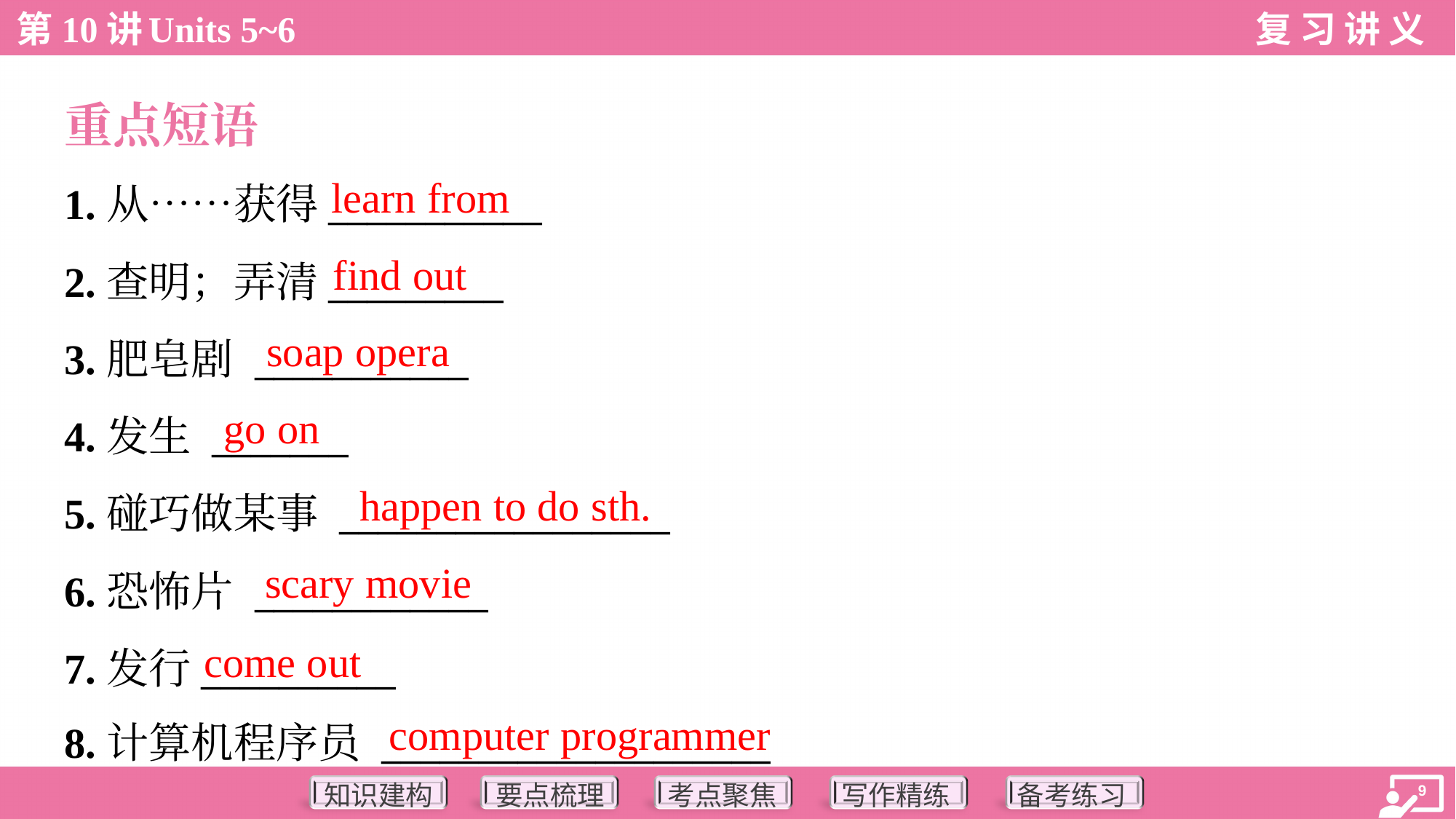

重点短语
learn from
1.从……获得___________
2.查明；弄清_________
3.肥皂剧 ___________
4.发生 _______
5.碰巧做某事 _________________
6.恐怖片 ____________
7.发行__________
8.计算机程序员 ____________________
find out
soap opera
go on
happen to do sth.
scary movie
come out
computer programmer